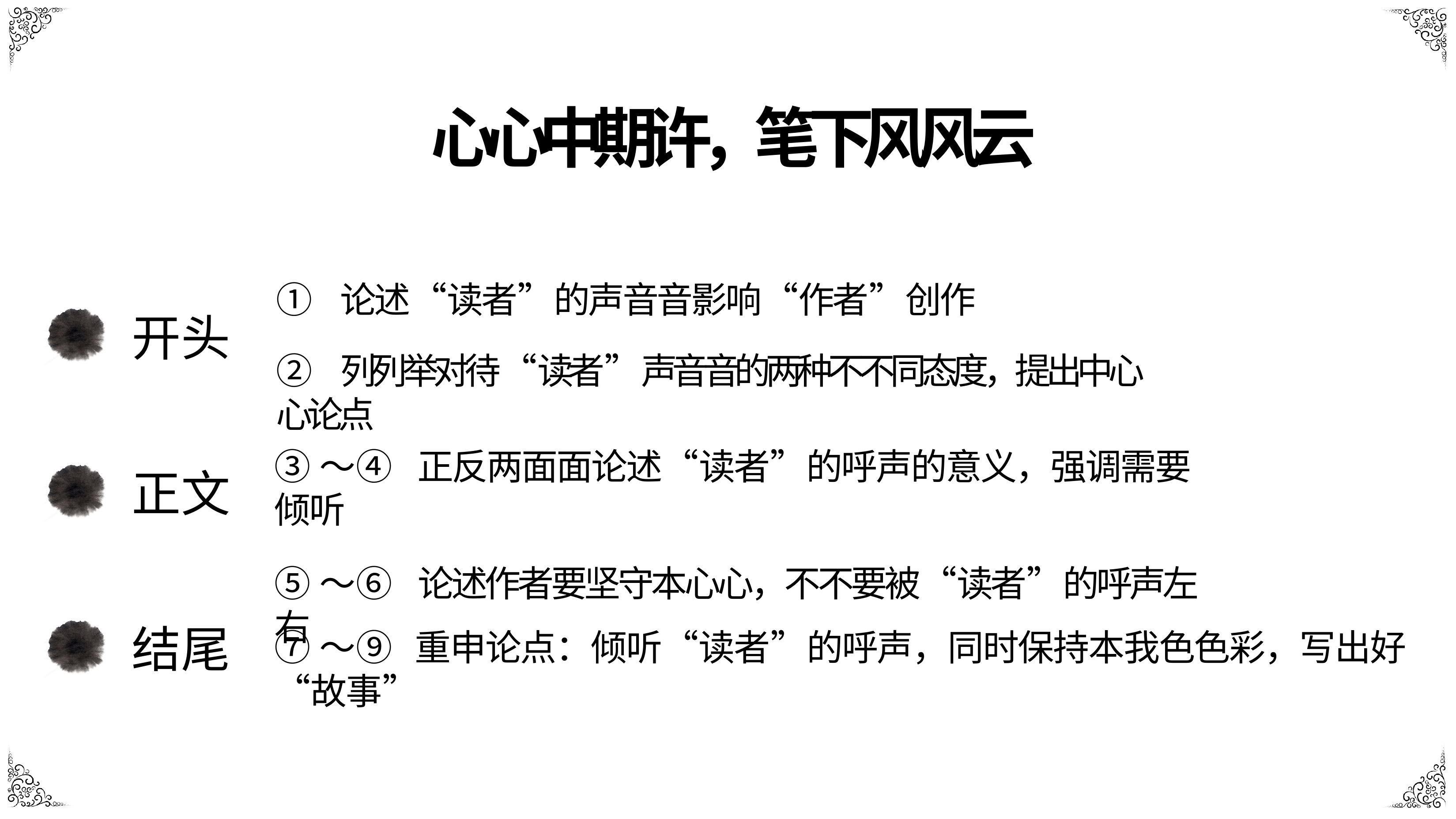

# ⼼心中期许，笔下⻛风云
①	论述“读者”的声⾳音影响“作者”创作
②	列列举对待“读者”声⾳音的两种不不同态度，提出中⼼心论点

开头
③～④	正反两⾯面论述“读者”的呼声的意义，强调需要倾听
⑤～⑥	论述作者要坚守本⼼心，不不要被“读者”的呼声左右

正文

⑦～⑨	重申论点：倾听“读者”的呼声，同时保持本我⾊色彩，写出好“故事”
结尾